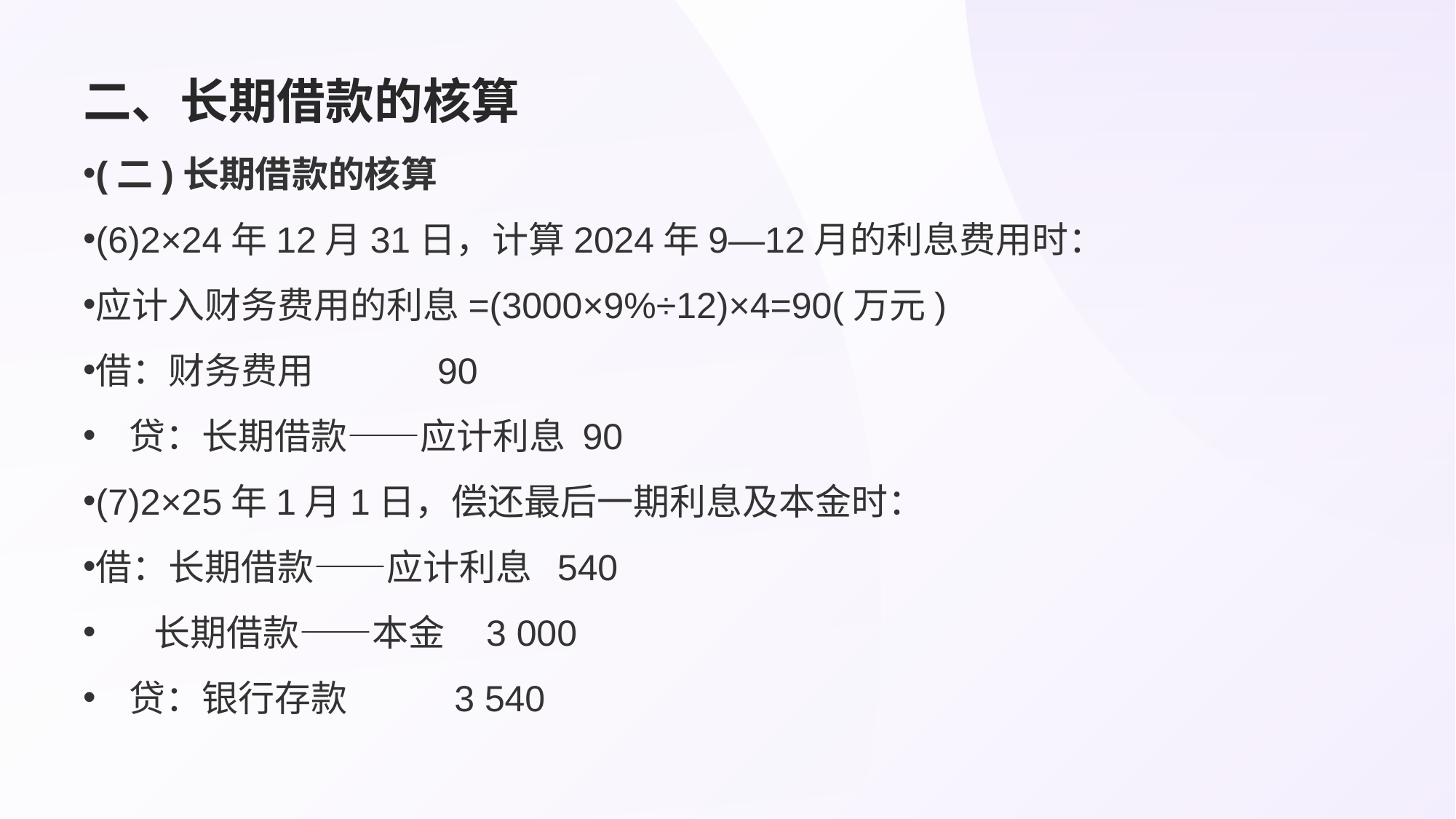

# 二、长期借款的核算
(二)长期借款的核算
(6)2×24年12月31日，计算2024年9—12月的利息费用时：
应计入财务费用的利息=(3000×9%÷12)×4=90(万元)
借：财务费用              90
   贷：长期借款——应计利息 90
(7)2×25年1月1日，偿还最后一期利息及本金时：
借：长期借款——应计利息  540
      长期借款——本金    3 000
   贷：银行存款            3 540